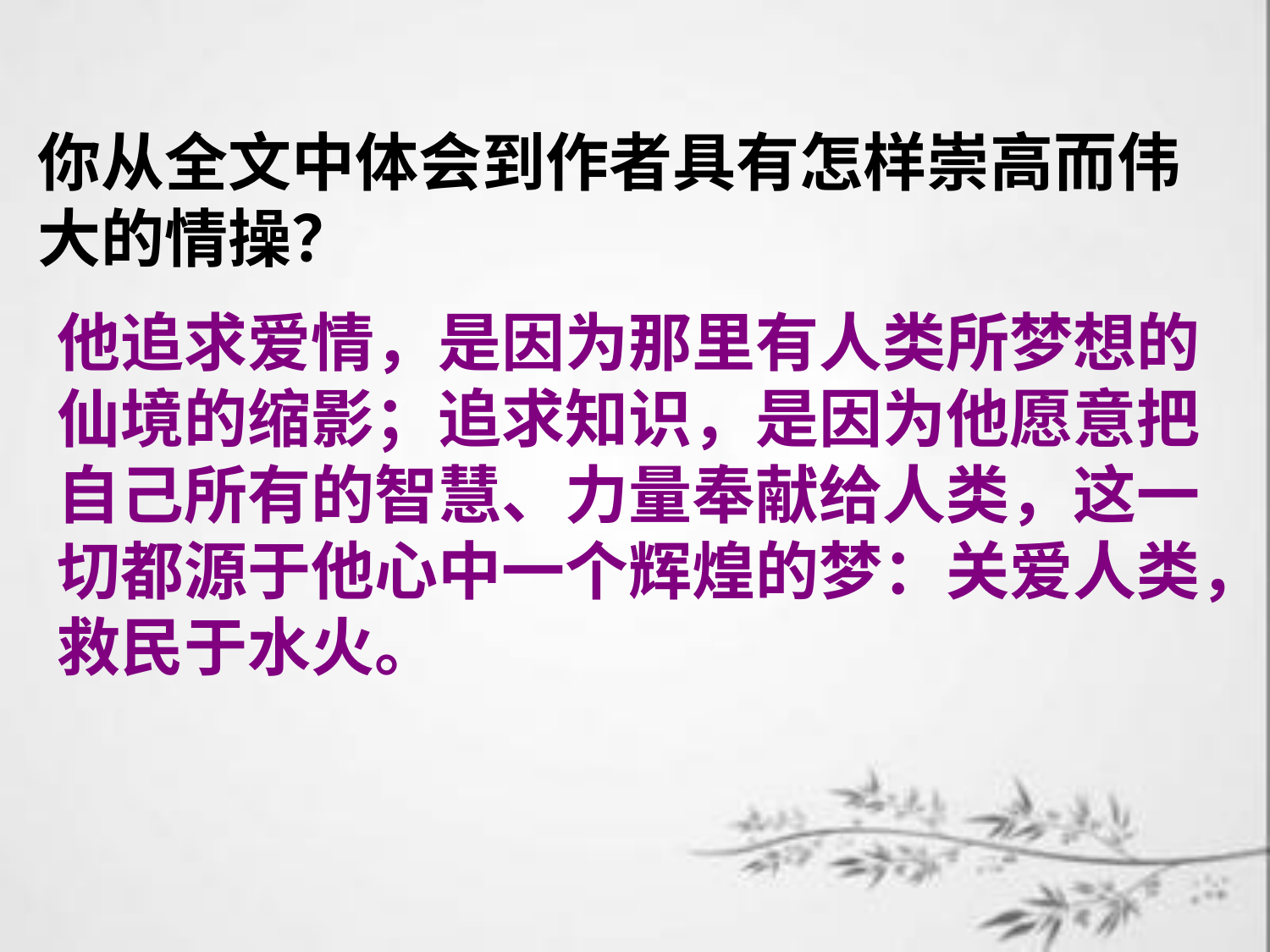

你从全文中体会到作者具有怎样崇高而伟大的情操？
他追求爱情，是因为那里有人类所梦想的仙境的缩影；追求知识，是因为他愿意把自己所有的智慧、力量奉献给人类，这一切都源于他心中一个辉煌的梦：关爱人类，救民于水火。